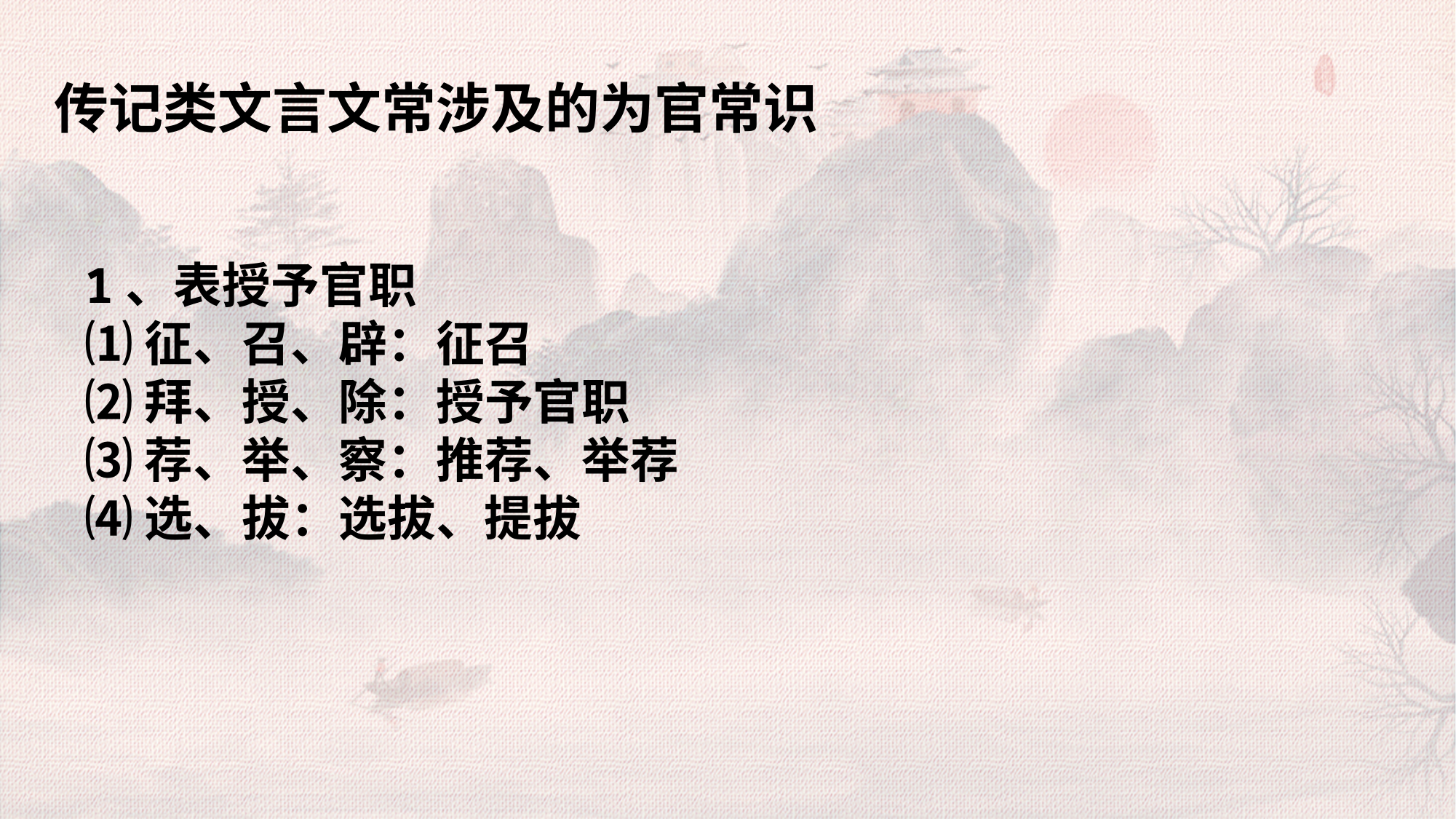

传记类文言文常涉及的为官常识
1、表授予官职
⑴征、召、辟：征召
⑵拜、授、除：授予官职
⑶荐、举、察：推荐、举荐
⑷选、拔：选拔、提拔